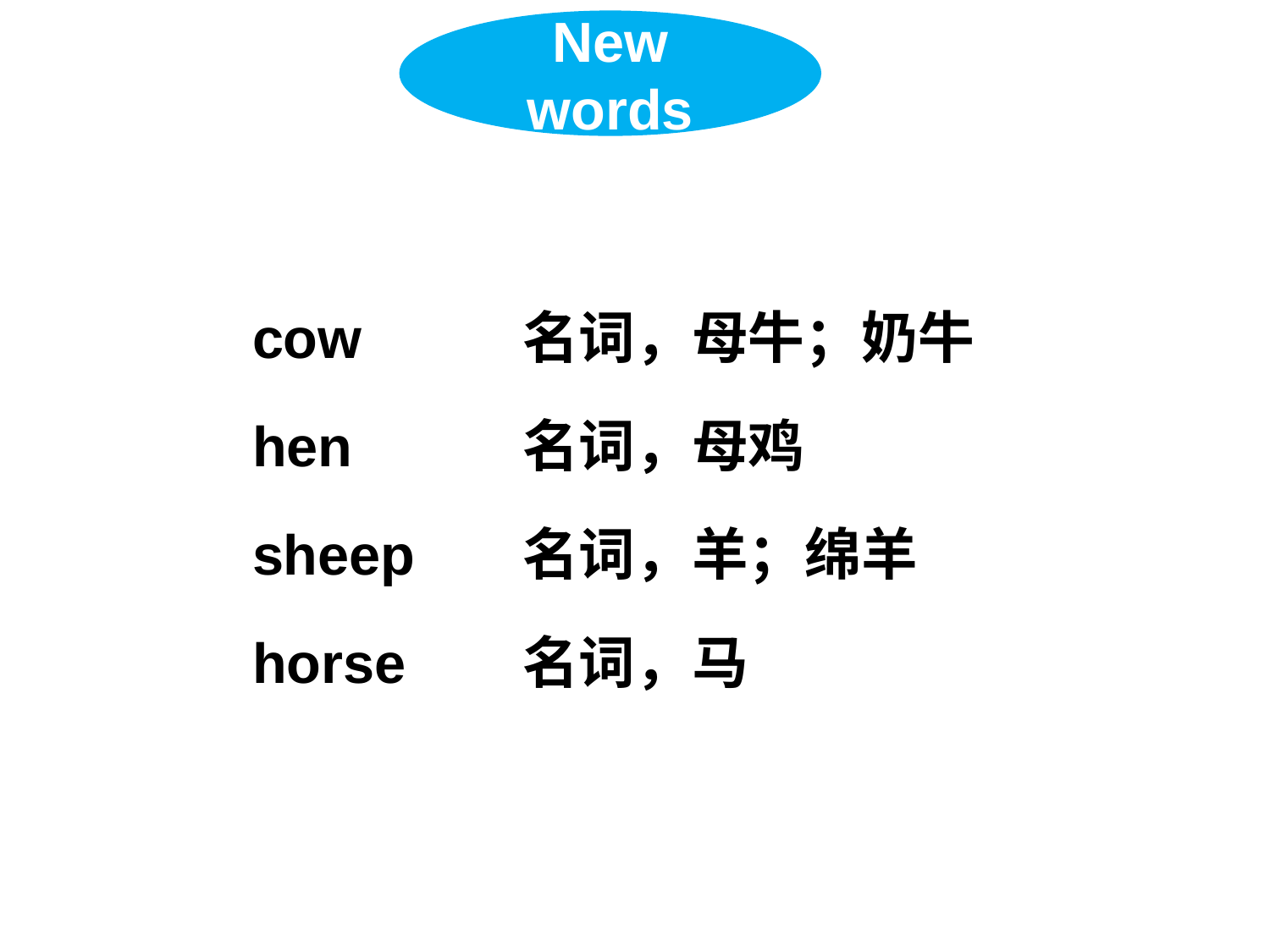

New words
cow
hen
sheep
horse
名词，母牛；奶牛
名词，母鸡
名词，羊；绵羊
名词，马